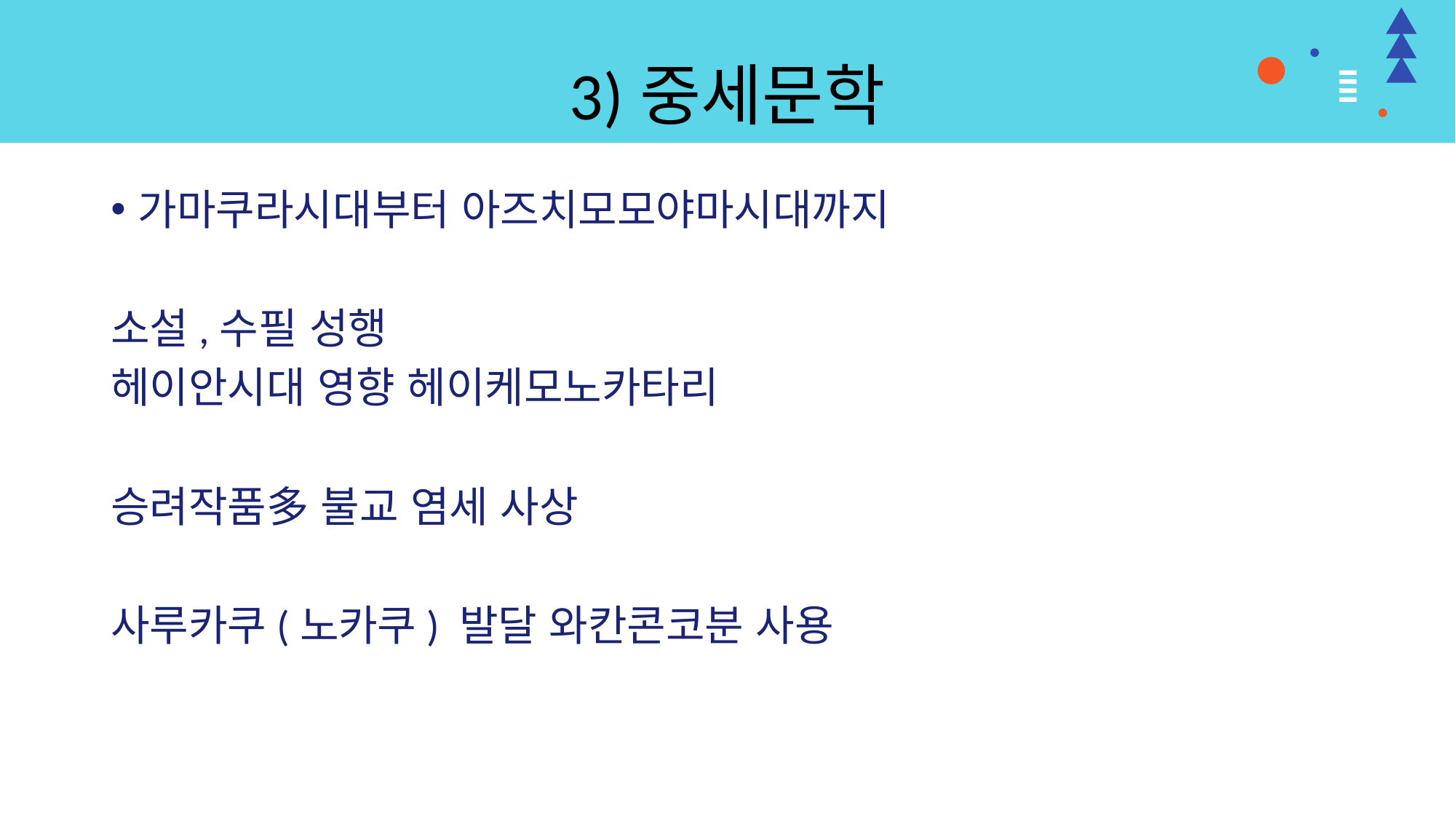

# 3)중세문학
가마쿠라시대부터 아즈치모모야마시대까지

소설,수필 성행
헤이안시대 영향 헤이케모노카타리

승려작품多 불교 염세 사상

사루카쿠(노카쿠) 발달 와칸콘코분 사용